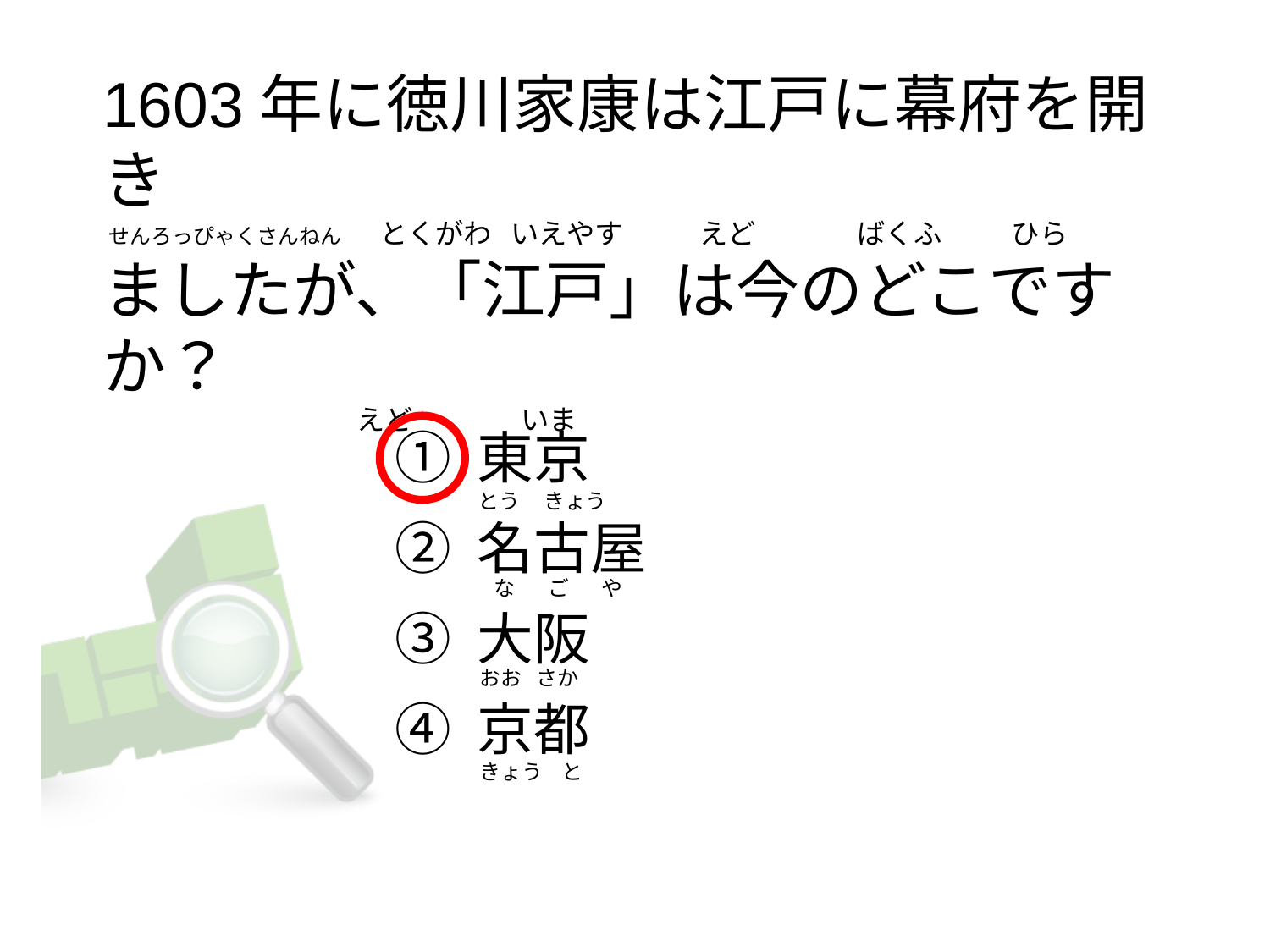

# 1603年に徳川家康は江戸に幕府を開き  せんろっぴゃくさんねん      とくがわ   いえやす            えど                ばくふ           ひら ましたが、「江戸」は今のどこですか？                                         えど                 いま

① 東京
② 名古屋
③ 大阪
④ 京都
とう     きょう
  な       ご       や
おお   さか
きょう    と